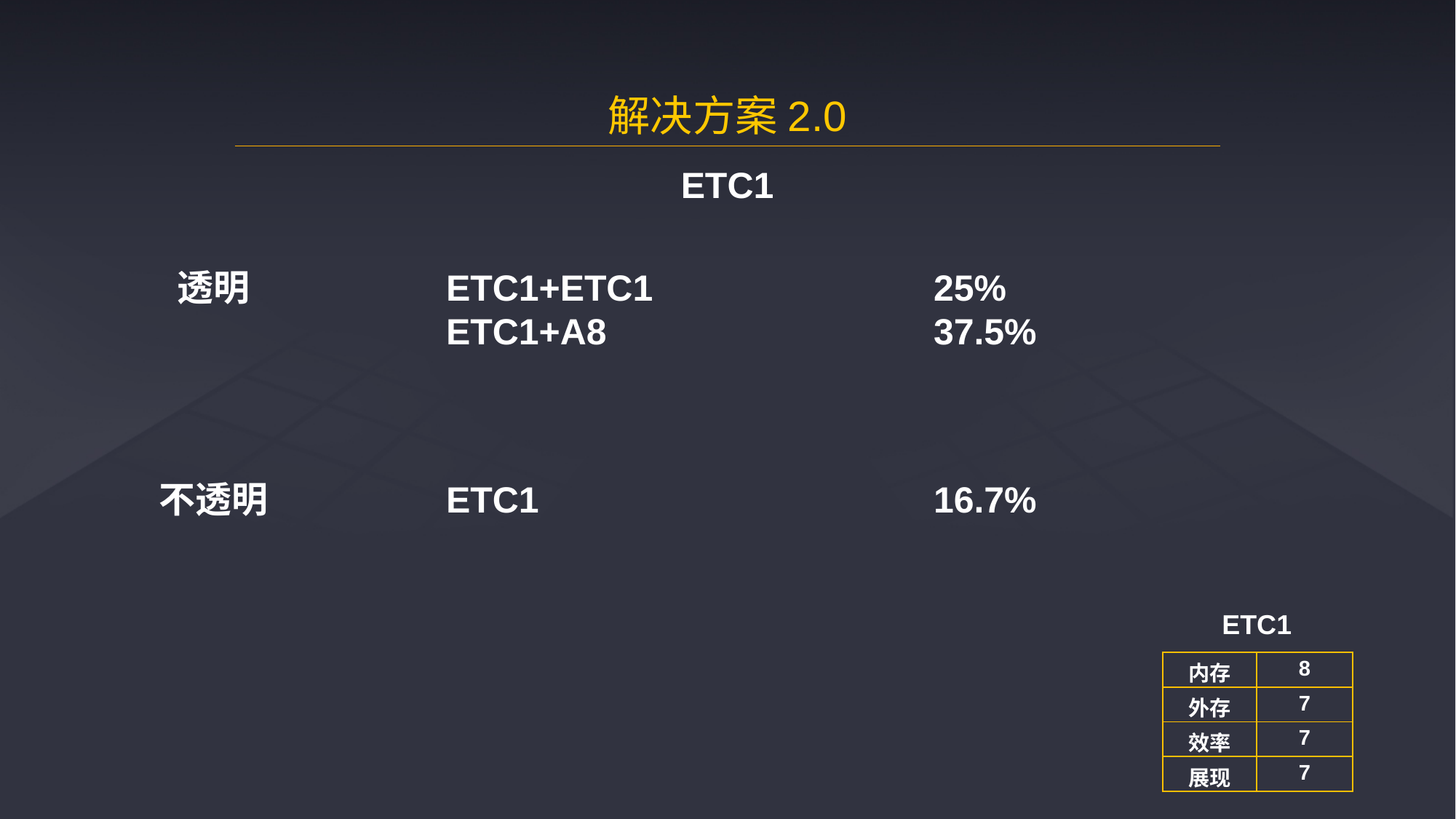

解决方案2.0

ETC1
透明
ETC1+ETC1
ETC1+A8
25%
37.5%
不透明
ETC1
16.7%
ETC1
| 内存 | 8 |
| --- | --- |
| 外存 | 7 |
| 效率 | 7 |
| 展现 | 7 |